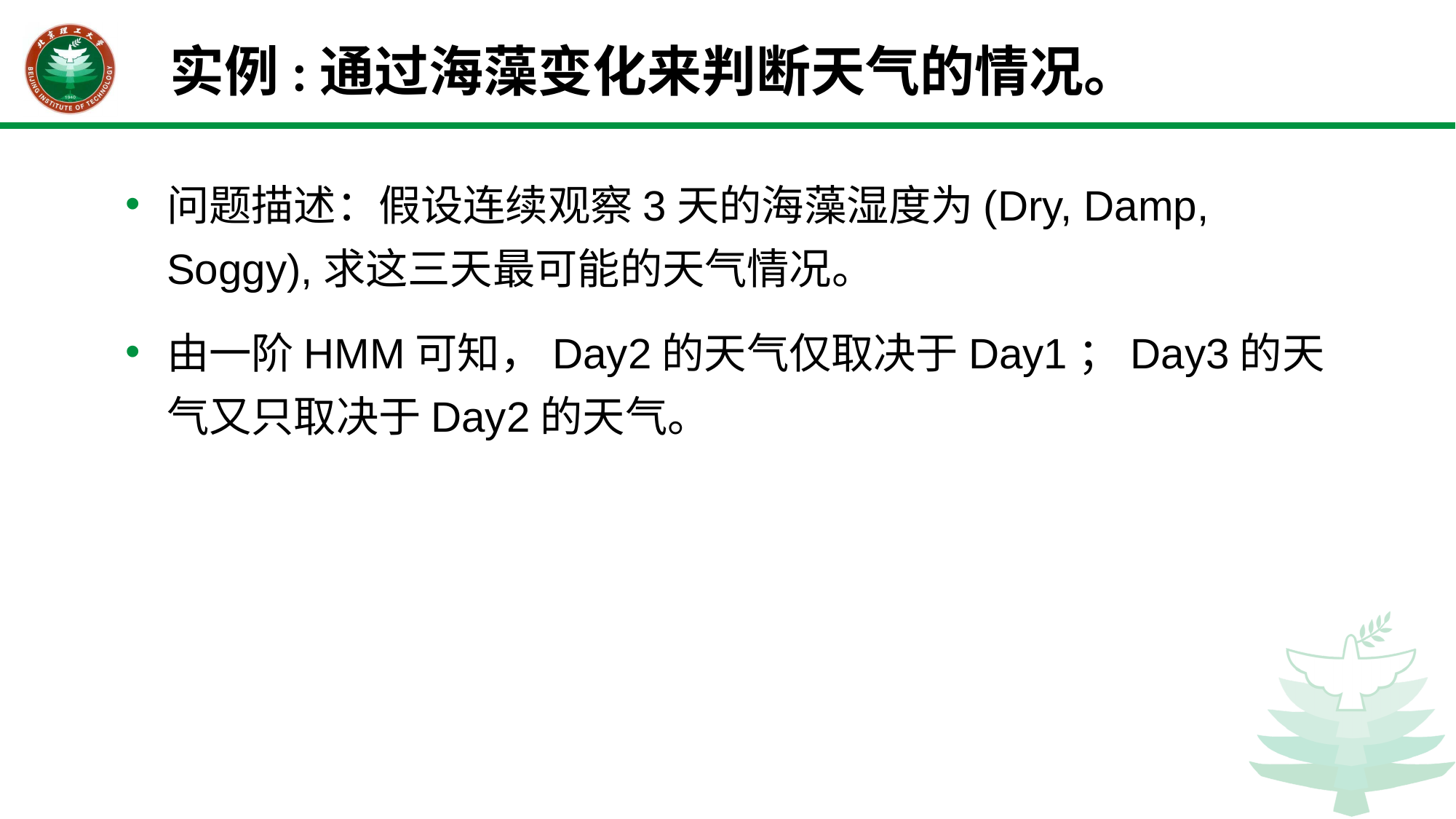

# 实例:通过海藻变化来判断天气的情况。
问题描述：假设连续观察3天的海藻湿度为(Dry, Damp, Soggy),求这三天最可能的天气情况。
由一阶HMM可知，Day2的天气仅取决于Day1；Day3的天气又只取决于Day2的天气。